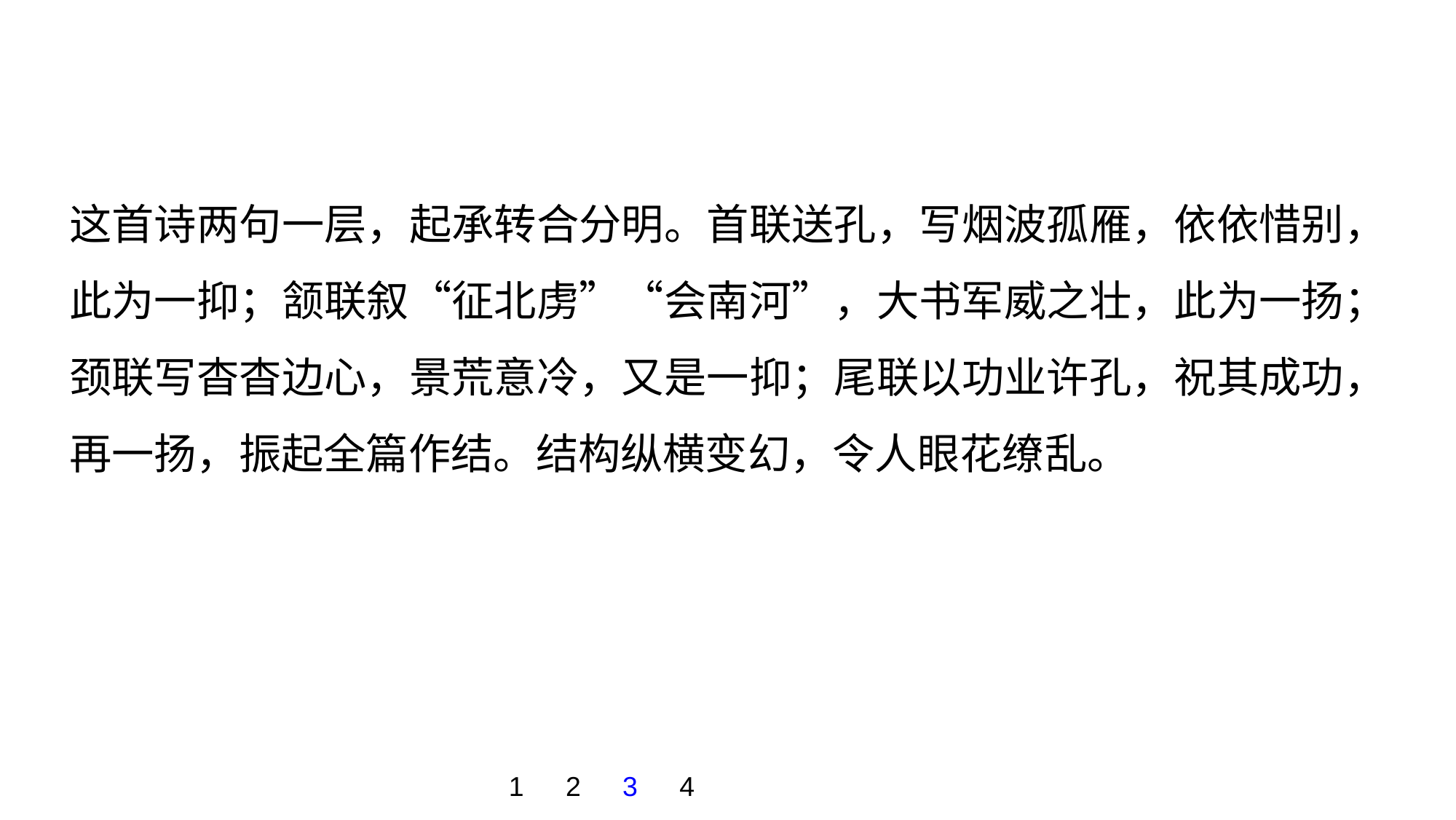

这首诗两句一层，起承转合分明。首联送孔，写烟波孤雁，依依惜别，此为一抑；颔联叙“征北虏”“会南河”，大书军威之壮，此为一扬；颈联写杳杳边心，景荒意冷，又是一抑；尾联以功业许孔，祝其成功，再一扬，振起全篇作结。结构纵横变幻，令人眼花缭乱。
1
2
3
4